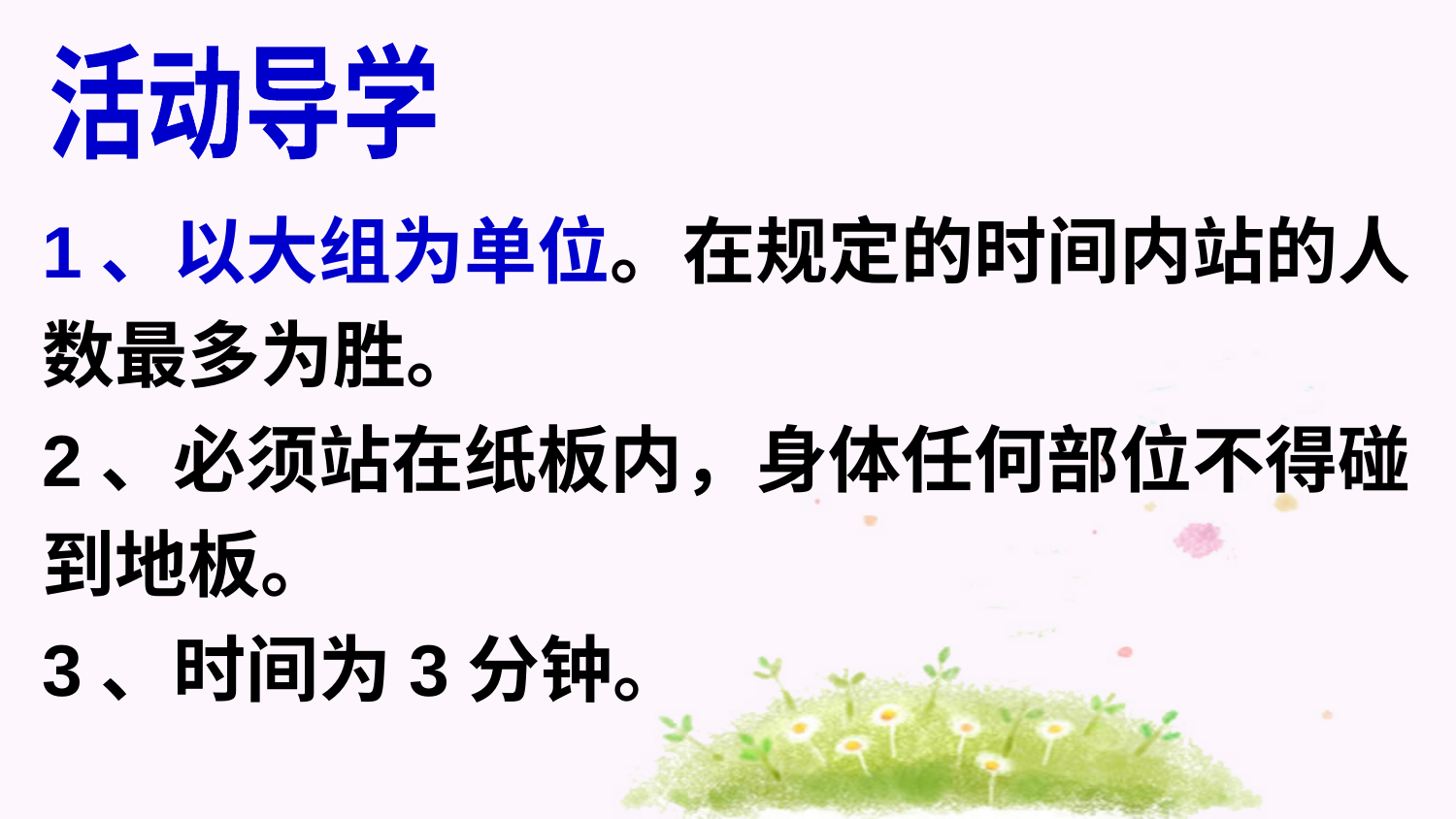

活动导学
1、以大组为单位。在规定的时间内站的人数最多为胜。
2、必须站在纸板内，身体任何部位不得碰到地板。
3、时间为3分钟。